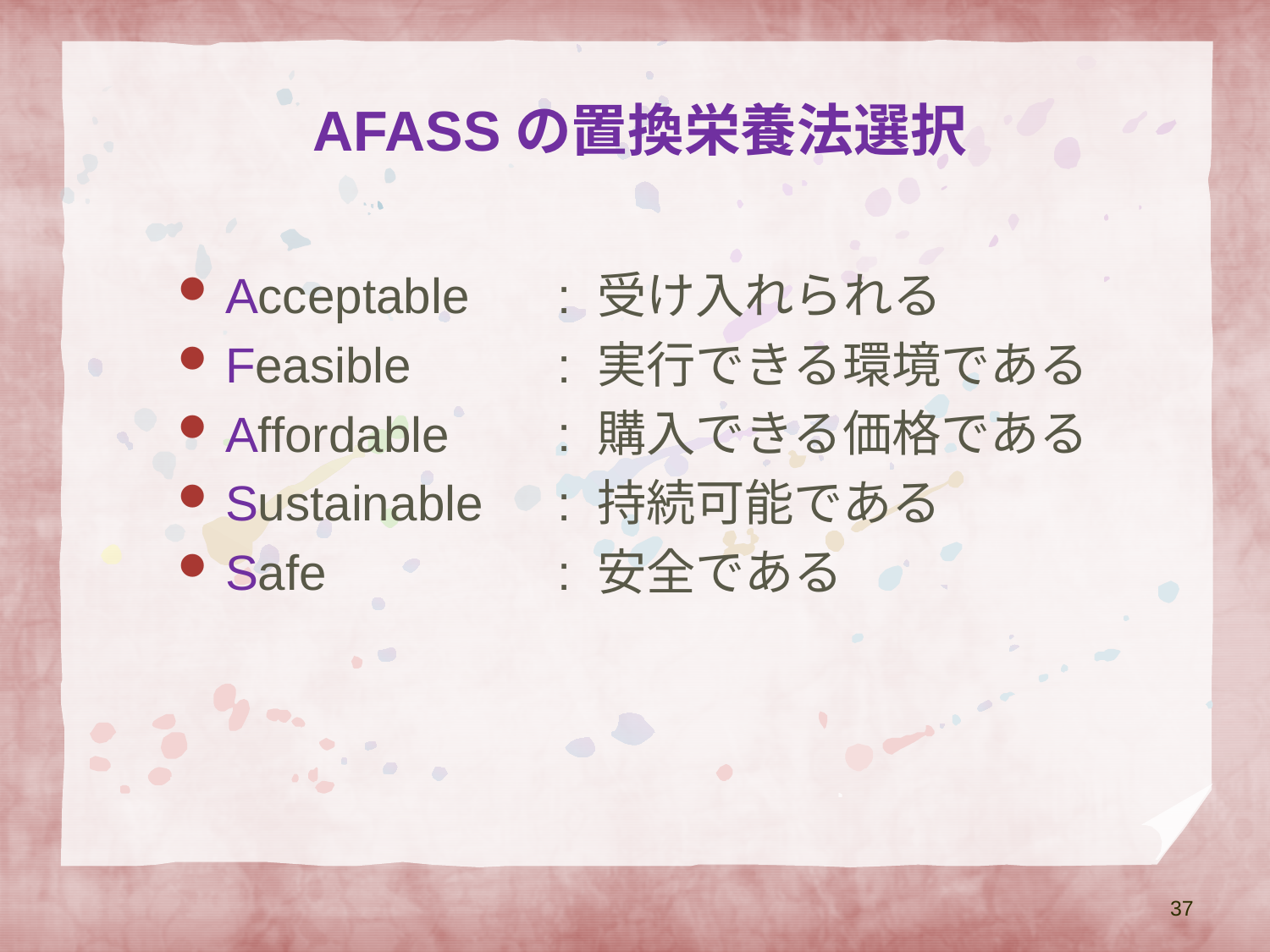

# AFASSの置換栄養法選択
Acceptable
Feasible
Affordable
Sustainable
Safe

: 受け入れられる
: 実行できる環境である
: 購入できる価格である
: 持続可能である
: 安全である

37